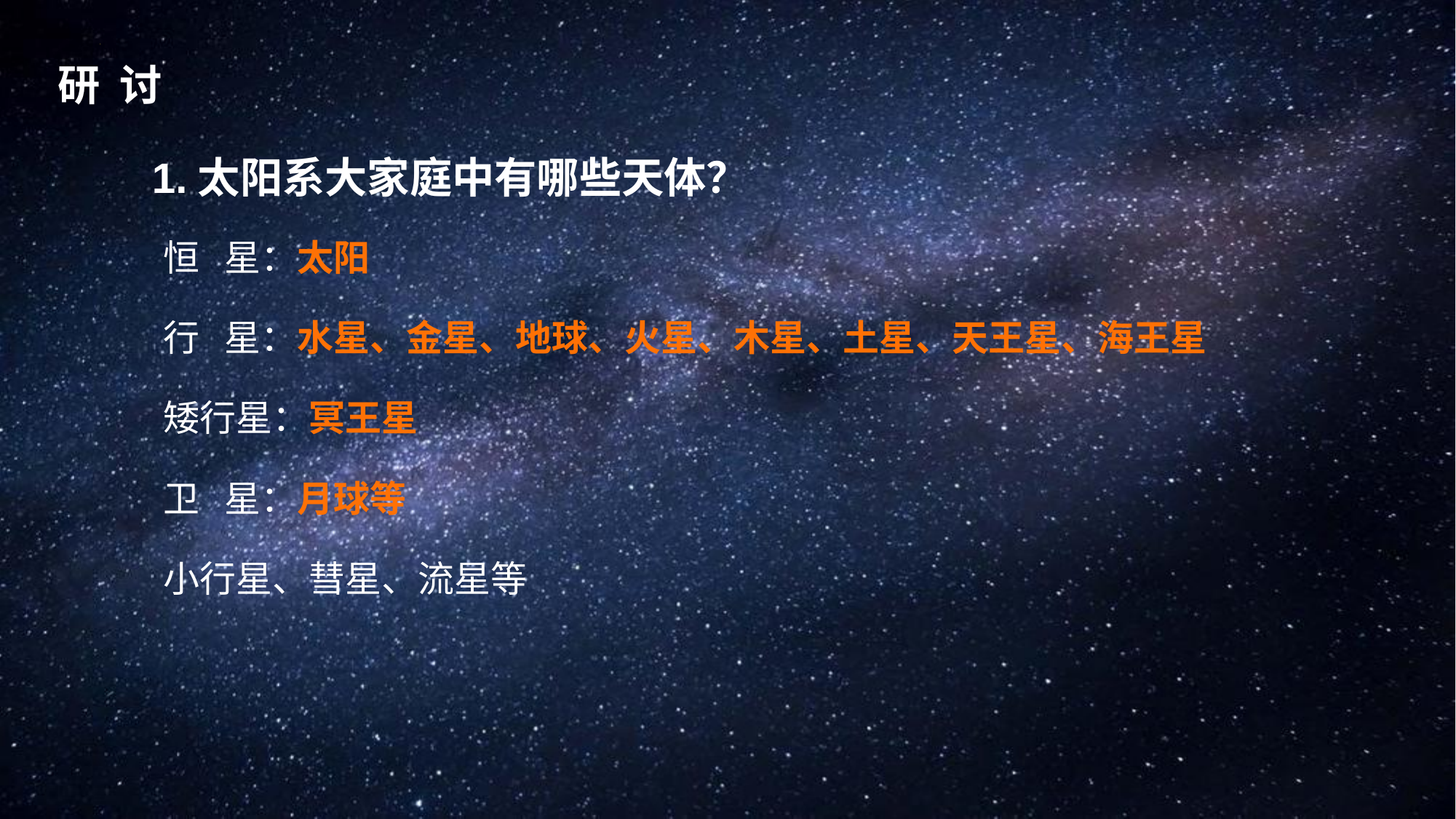

研  讨
1.太阳系大家庭中有哪些天体？
恒   星：太阳
行   星：水星、金星、地球、火星、木星、土星、天王星、海王星
矮行星：冥王星
卫   星：月球等
小行星、彗星、流星等